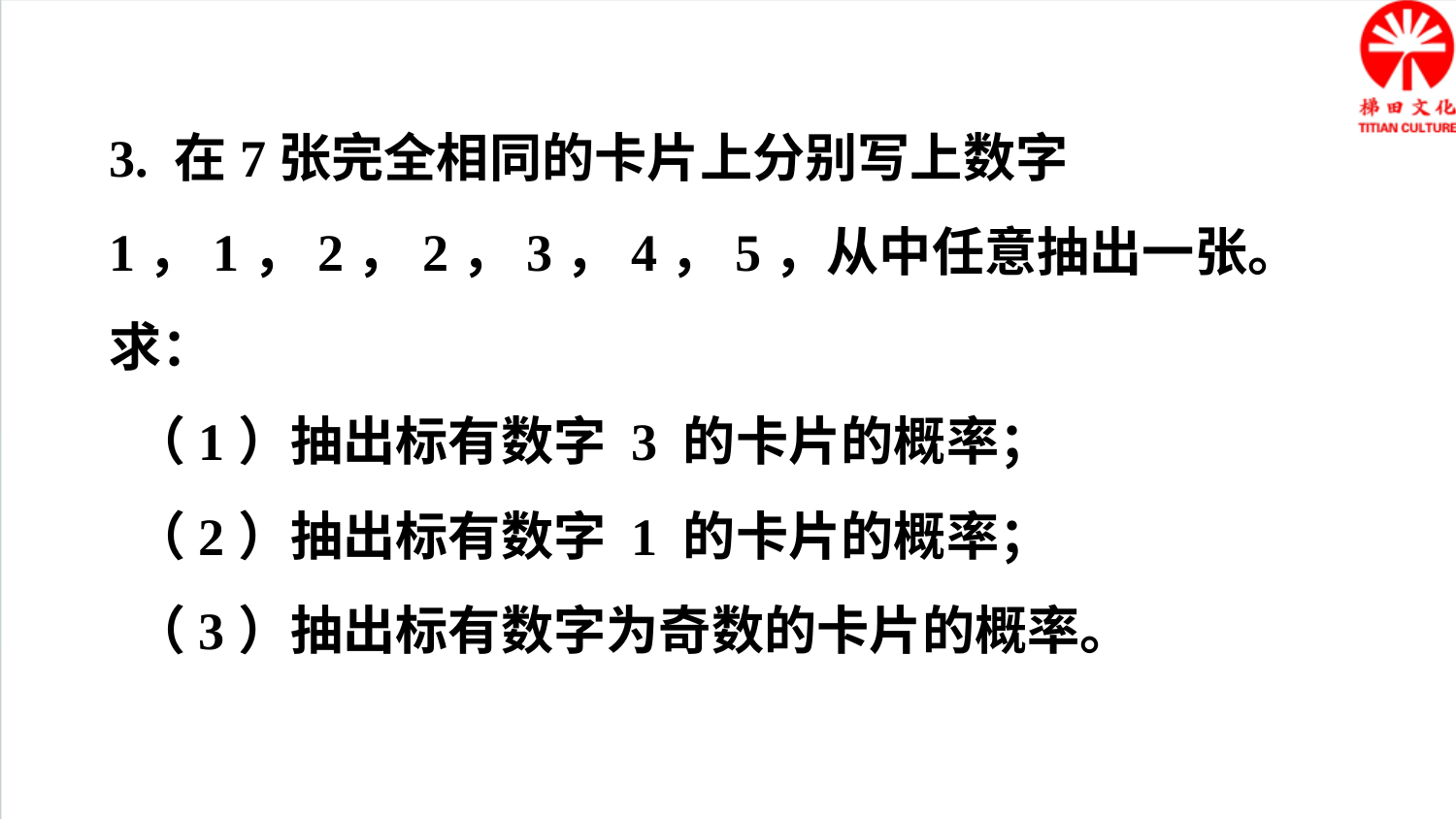

3. 在7张完全相同的卡片上分别写上数字 1，1，2，2，3，4，5，从中任意抽出一张。求：
 （1）抽出标有数字 3 的卡片的概率；
 （2）抽出标有数字 1 的卡片的概率；
 （3）抽出标有数字为奇数的卡片的概率。